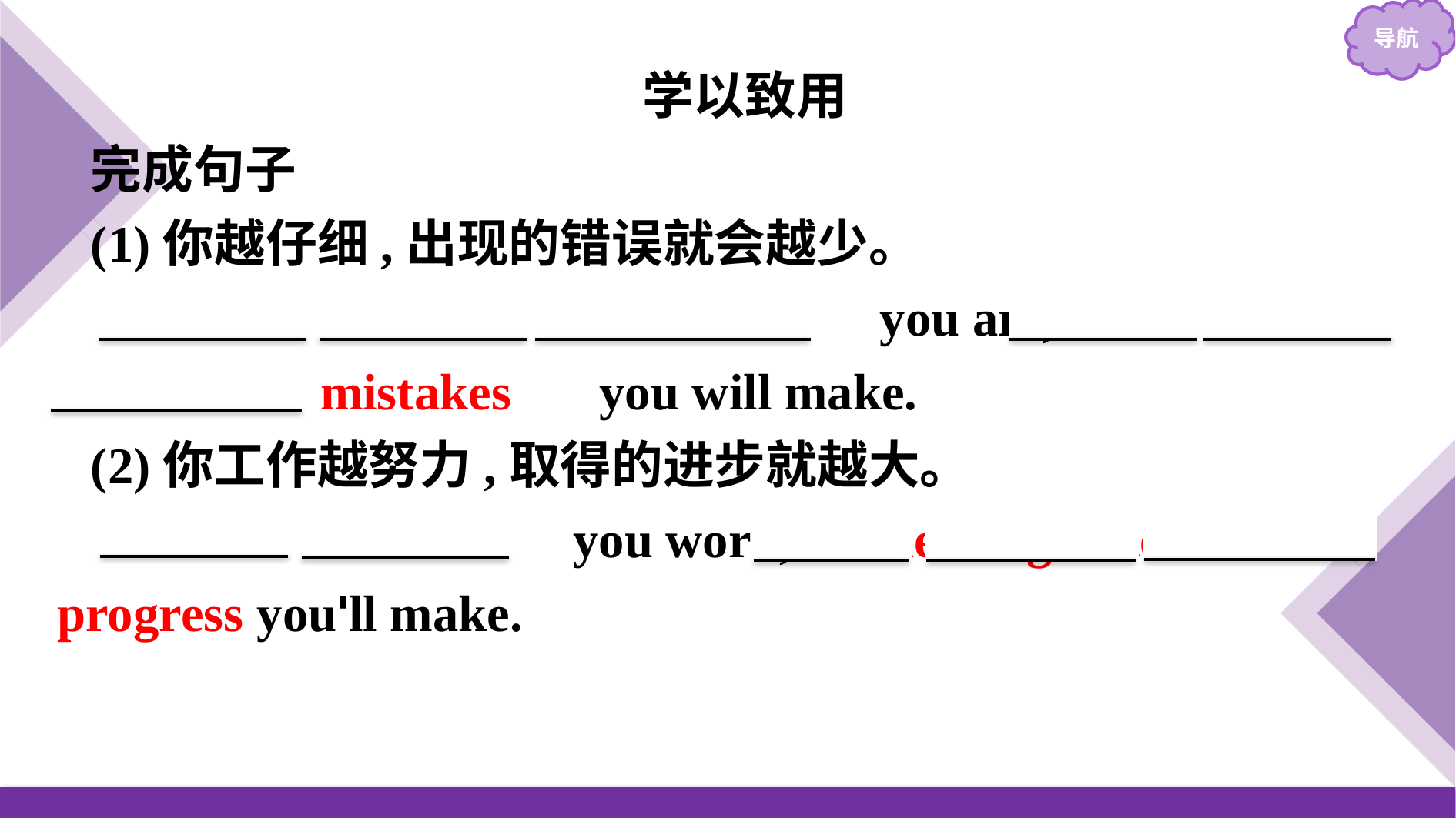

学以致用
完成句子
(1)你越仔细,出现的错误就会越少。
　The　 　more　 　careful　 you are,　the　 　fewer　 　mistakes　 you will make.
(2)你工作越努力,取得的进步就越大。
　The　 harder　 you work,　the　 greater　 progress you'll make.